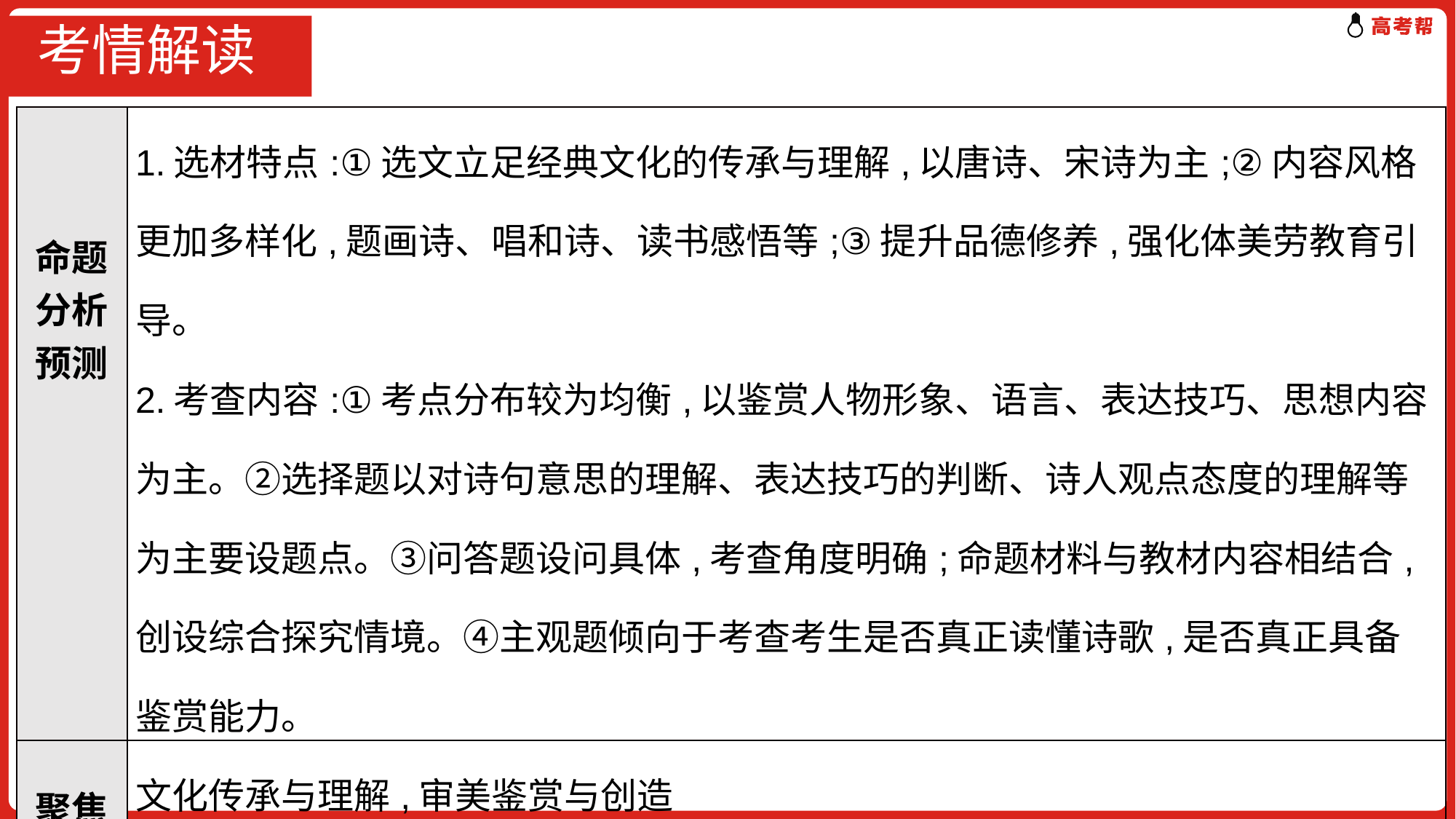

# 考情解读
| 命题分析预测 | 1.选材特点:①选文立足经典文化的传承与理解,以唐诗、宋诗为主;②内容风格更加多样化,题画诗、唱和诗、读书感悟等;③提升品德修养,强化体美劳教育引导。 2.考查内容:①考点分布较为均衡,以鉴赏人物形象、语言、表达技巧、思想内容为主。②选择题以对诗句意思的理解、表达技巧的判断、诗人观点态度的理解等为主要设题点。③问答题设问具体,考查角度明确;命题材料与教材内容相结合,创设综合探究情境。④主观题倾向于考查考生是否真正读懂诗歌,是否真正具备鉴赏能力。 |
| --- | --- |
| 聚焦学科素养 | 文化传承与理解,审美鉴赏与创造 备考要求:①重点关注唐诗、宋诗,不局限于名人的作品,要关注映射时代主流思想的诗歌;②建构古代诗歌知识网络,包括常见的意象、语言风格、表达技巧、诗歌题材等;③对推荐背诵的诗歌了然于心,体会中华文化的核心思想理念和人文精神。 |